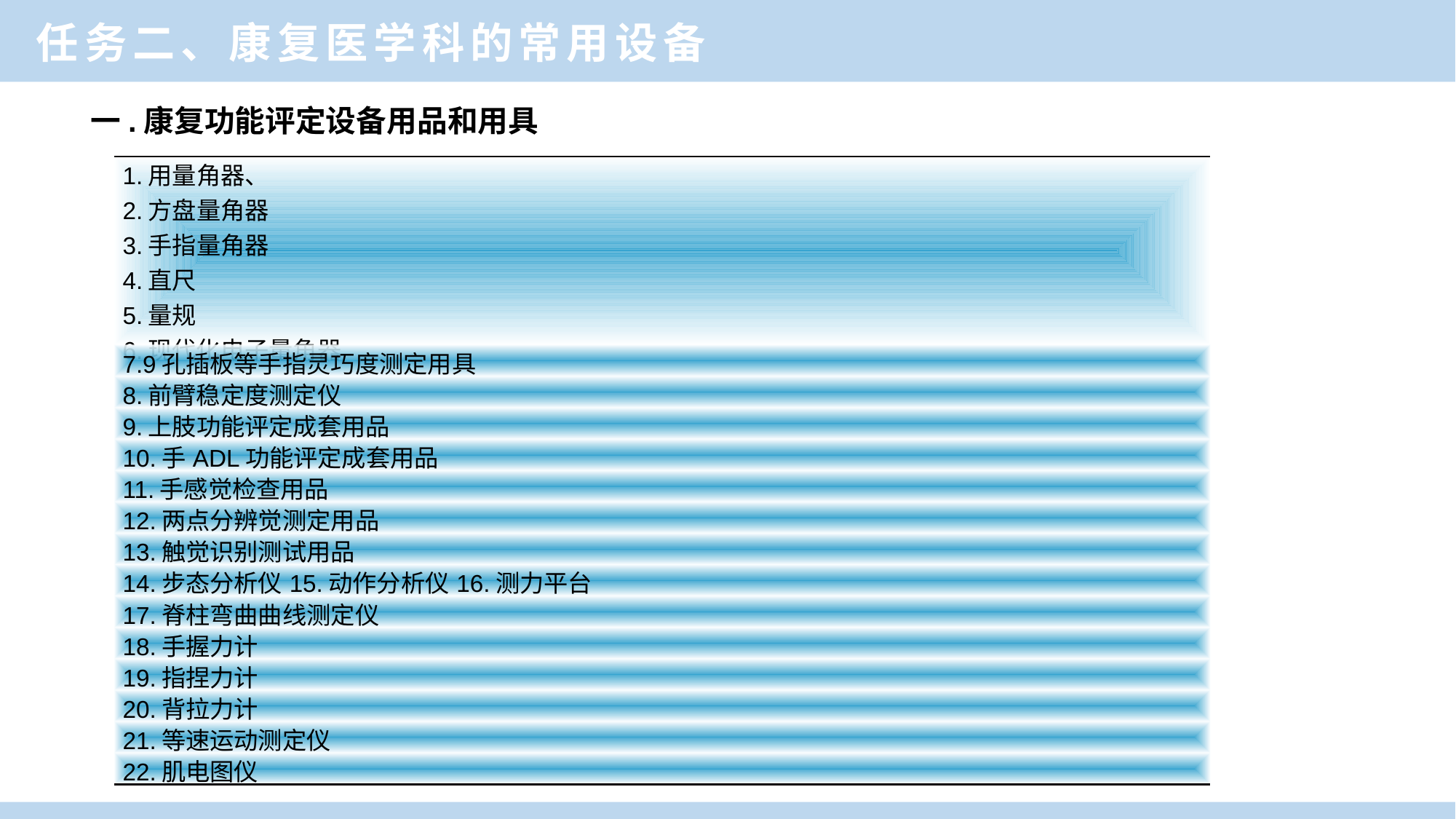

任务二、康复医学科的常用设备
   一.康复功能评定设备用品和用具
| 1.用量角器、 2.方盘量角器 3.手指量角器 4.直尺 5.量规 6.现代化电子量角器 |
| --- |
| 7.9孔插板等手指灵巧度测定用具 |
| 8.前臂稳定度测定仪 |
| 9.上肢功能评定成套用品 |
| 10.手ADL功能评定成套用品 |
| 11.手感觉检查用品 |
| 12.两点分辨觉测定用品 |
| 13.触觉识别测试用品 |
| 14.步态分析仪15.动作分析仪16.测力平台 |
| 17.脊柱弯曲曲线测定仪 |
| 18.手握力计 |
| 19.指捏力计 |
| 20.背拉力计 |
| 21.等速运动测定仪 |
| 22.肌电图仪 |
一、康复医学科功能与作用